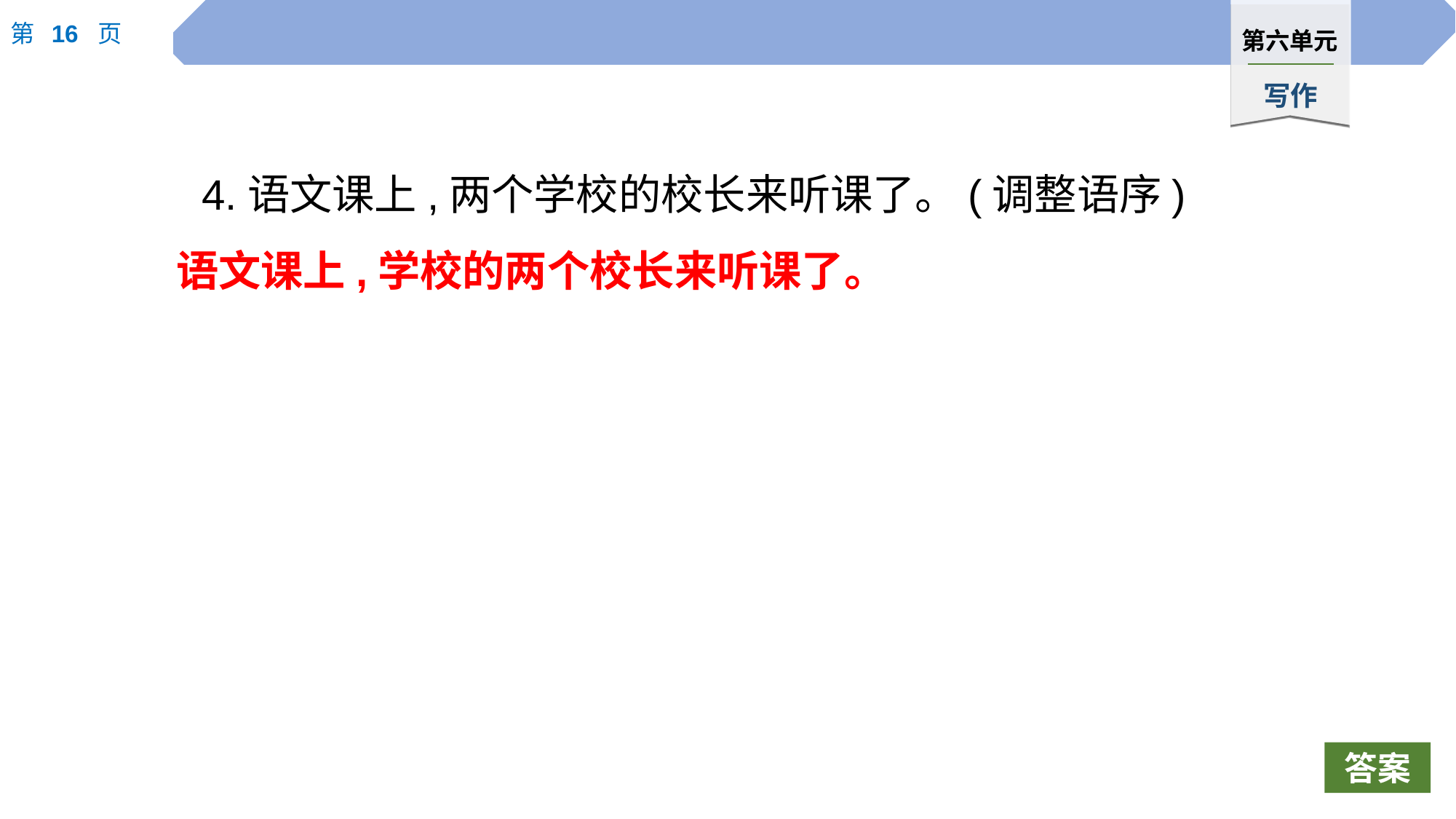

4.语文课上,两个学校的校长来听课了。(调整语序)
语文课上,学校的两个校长来听课了。
答案